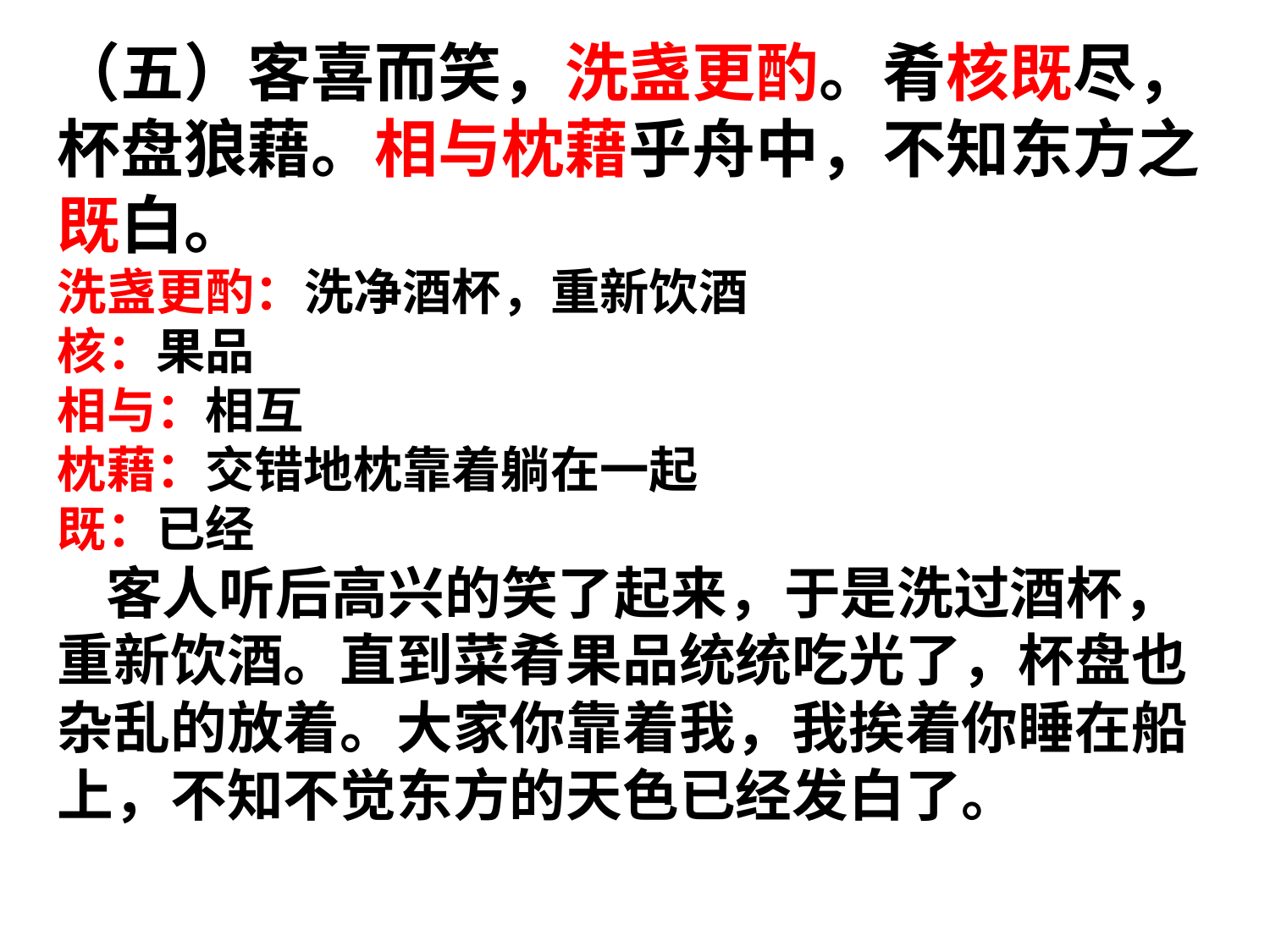

（五）客喜而笑，洗盏更酌。肴核既尽，杯盘狼藉。相与枕藉乎舟中，不知东方之既白。
洗盏更酌：洗净酒杯，重新饮酒
核：果品
相与：相互
枕藉：交错地枕靠着躺在一起
既：已经
    客人听后高兴的笑了起来，于是洗过酒杯，重新饮酒。直到菜肴果品统统吃光了，杯盘也杂乱的放着。大家你靠着我，我挨着你睡在船上，不知不觉东方的天色已经发白了。